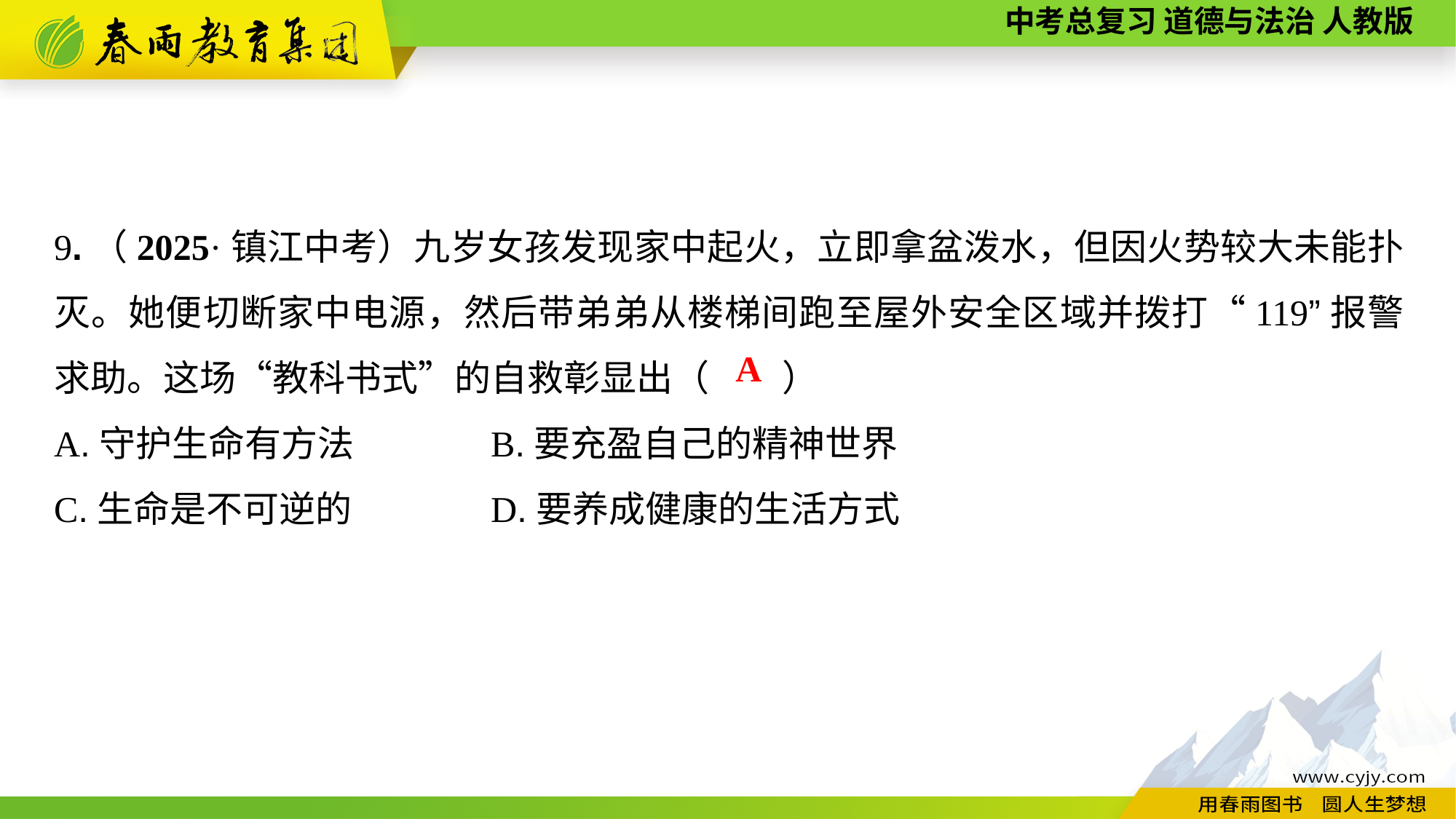

9.（2025·镇江中考）九岁女孩发现家中起火，立即拿盆泼水，但因火势较大未能扑灭。她便切断家中电源，然后带弟弟从楼梯间跑至屋外安全区域并拨打“119”报警求助。这场“教科书式”的自救彰显出（　　）
A.守护生命有方法		B.要充盈自己的精神世界
C.生命是不可逆的		D.要养成健康的生活方式
A